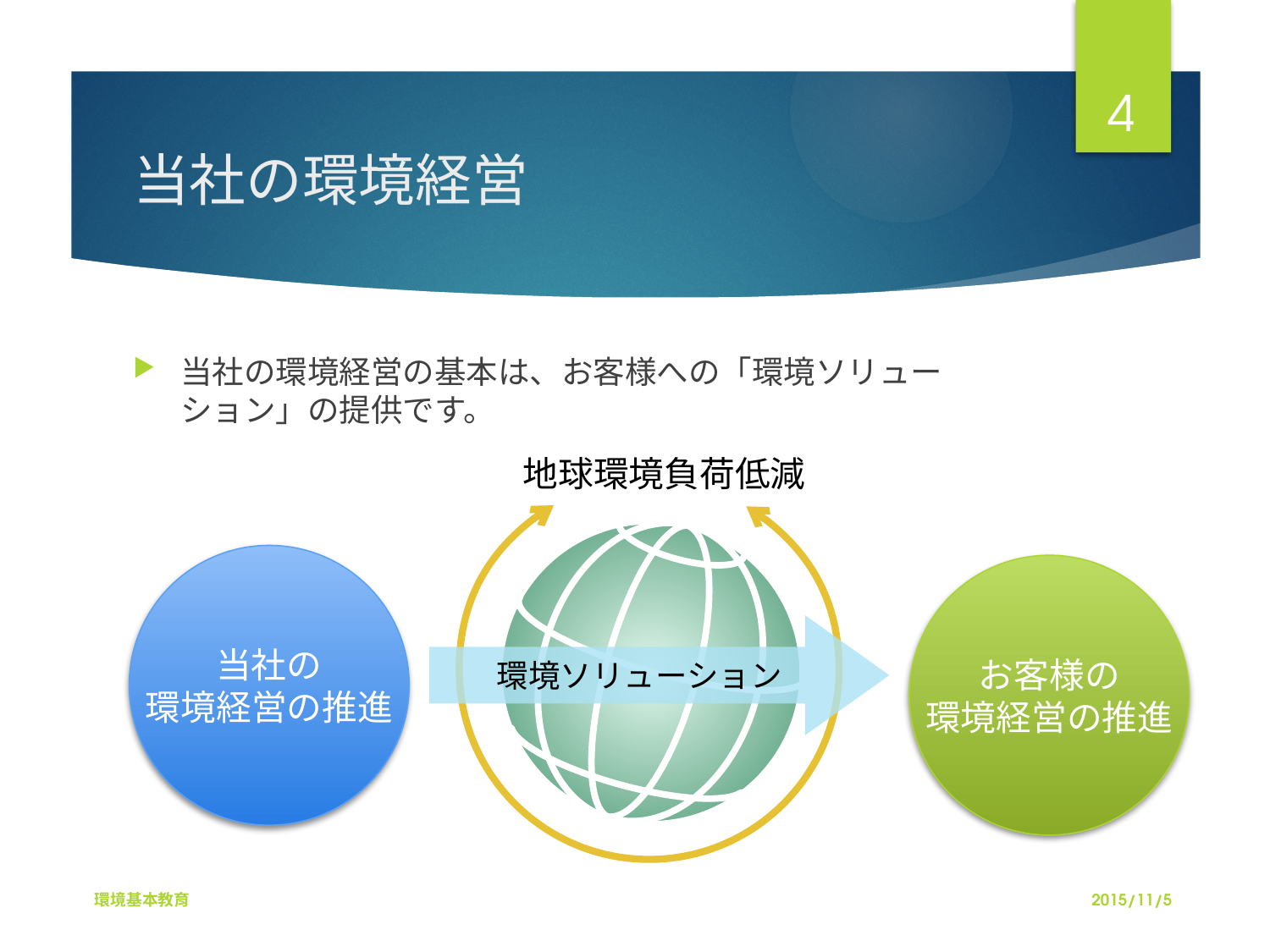

4
# 当社の環境経営
当社の環境経営の基本は、お客様への「環境ソリューション」の提供です。
地球環境負荷低減

当社の
環境経営の推進
お客様の
環境経営の推進
環境ソリューション
環境基本教育
2015/11/5